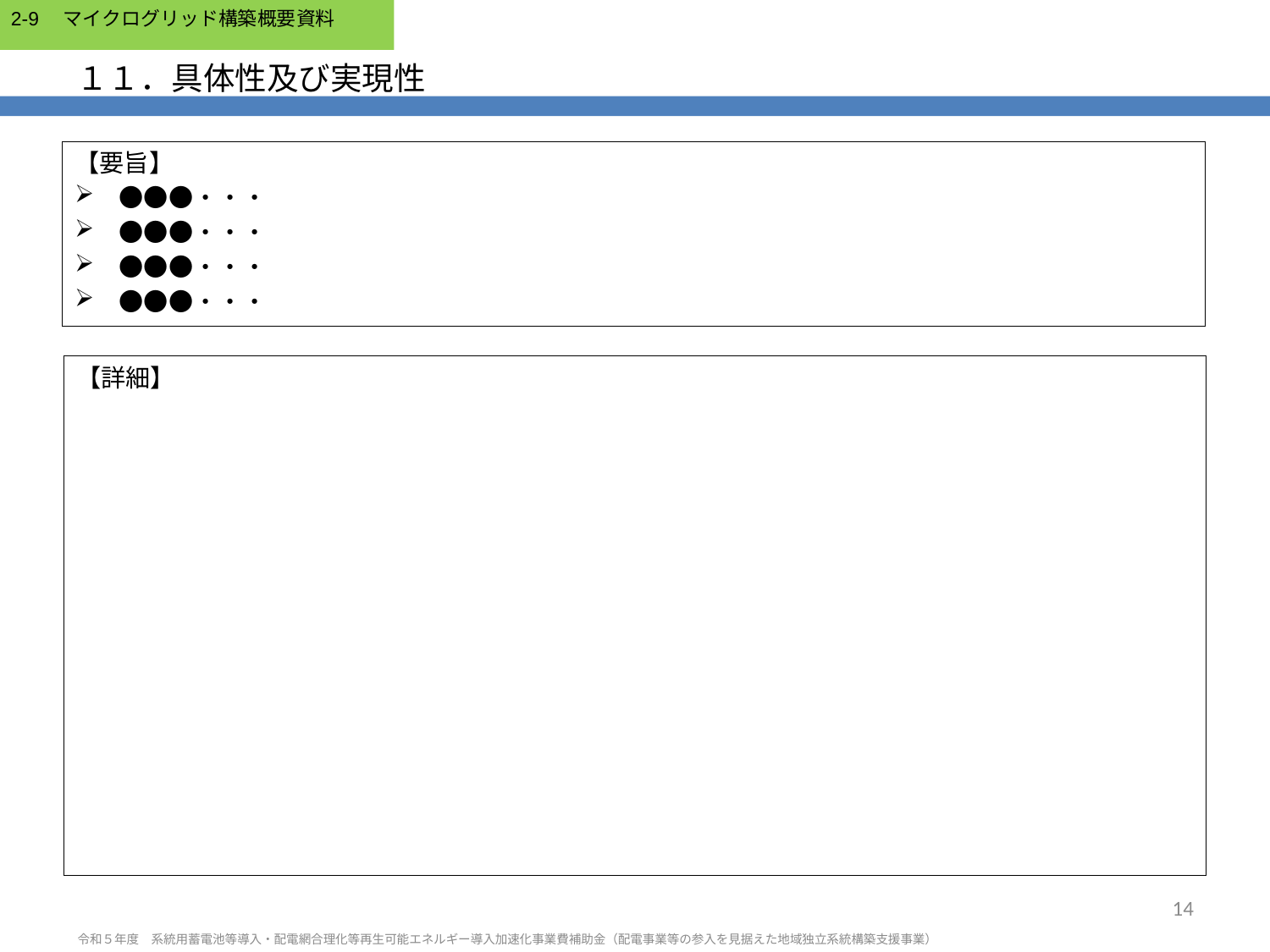

# １１．具体性及び実現性
【要旨】
　●●●・・・
　●●●・・・
　●●●・・・
　●●●・・・
【詳細】

14